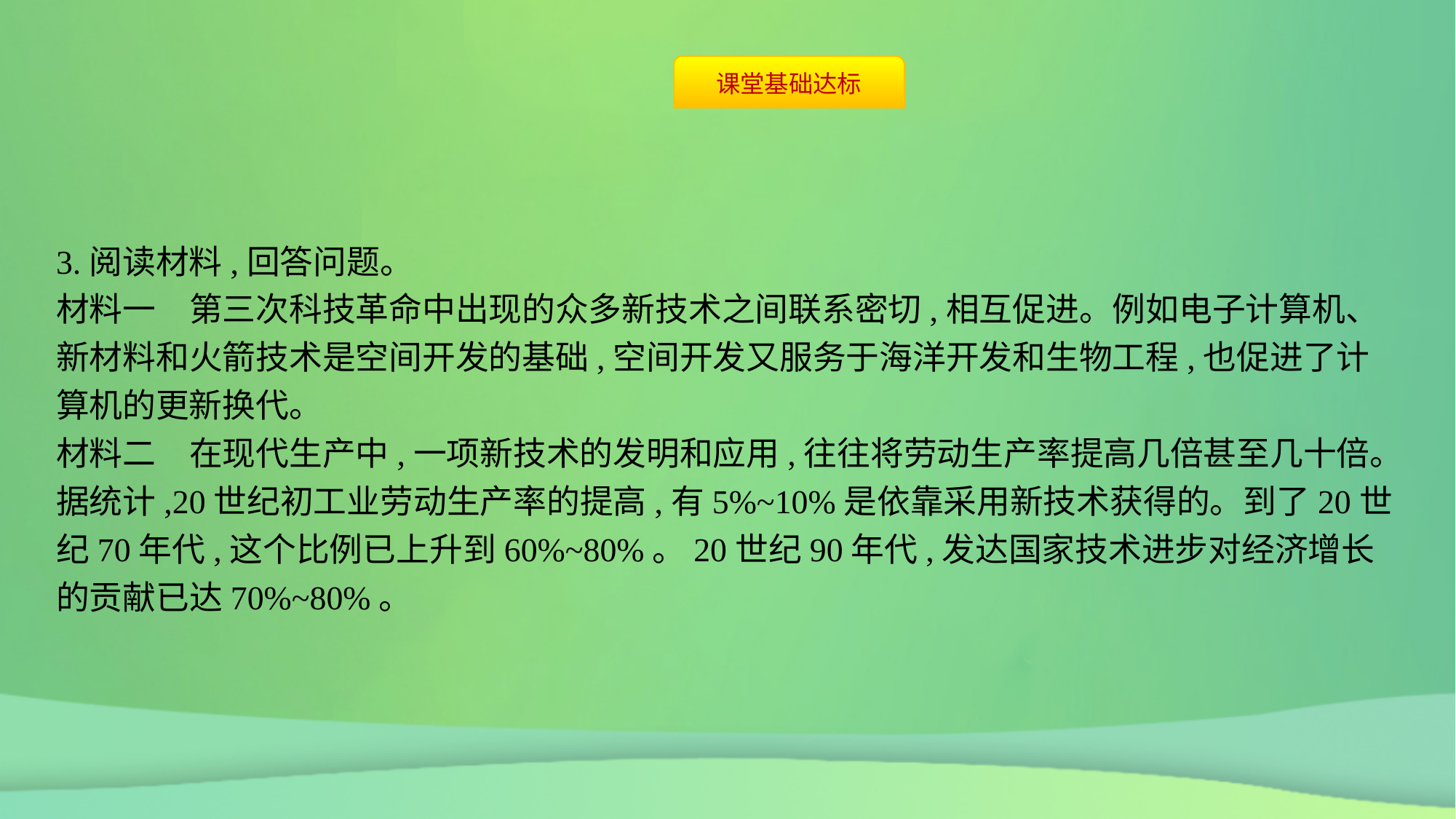

3.阅读材料,回答问题。
材料一　第三次科技革命中出现的众多新技术之间联系密切,相互促进。例如电子计算机、新材料和火箭技术是空间开发的基础,空间开发又服务于海洋开发和生物工程,也促进了计算机的更新换代。
材料二　在现代生产中,一项新技术的发明和应用,往往将劳动生产率提高几倍甚至几十倍。据统计,20世纪初工业劳动生产率的提高,有5%~10%是依靠采用新技术获得的。到了20世纪70年代,这个比例已上升到60%~80%。20世纪90年代,发达国家技术进步对经济增长的贡献已达70%~80%。